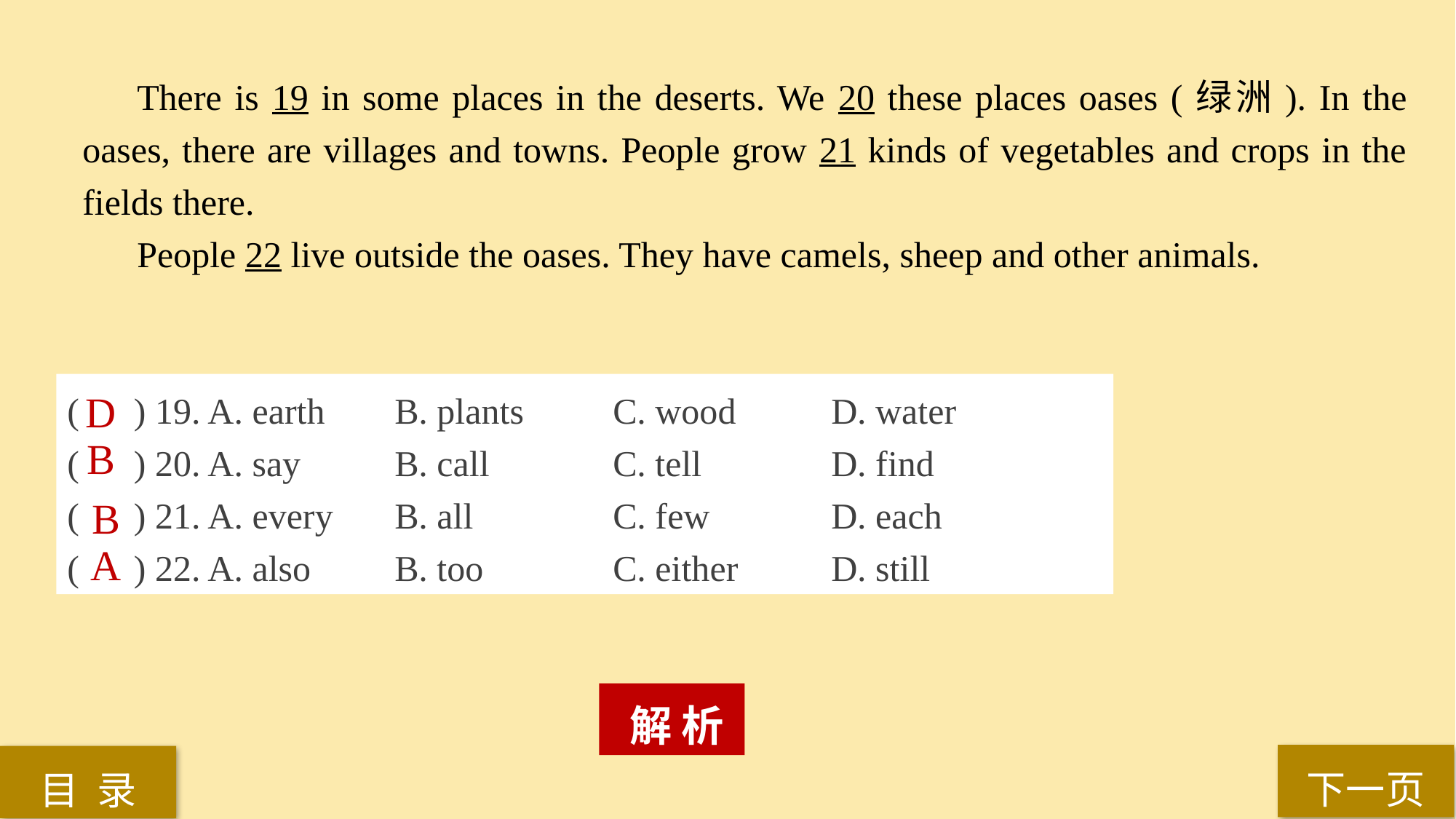

There is 19 in some places in the deserts. We 20 these places oases (绿洲). In the oases, there are villages and towns. People grow 21 kinds of vegetables and crops in the fields there.
People 22 live outside the oases. They have camels, sheep and other animals.
(      ) 19. A. earth 	B. plants 	C. wood 	D. water
(      ) 20. A. say 	B. call 		C. tell 		D. find
(      ) 21. A. every 	B. all 		C. few 		D. each
(      ) 22. A. also 	B. too 		C. either 	D. still
D
B
B
A
 解 析